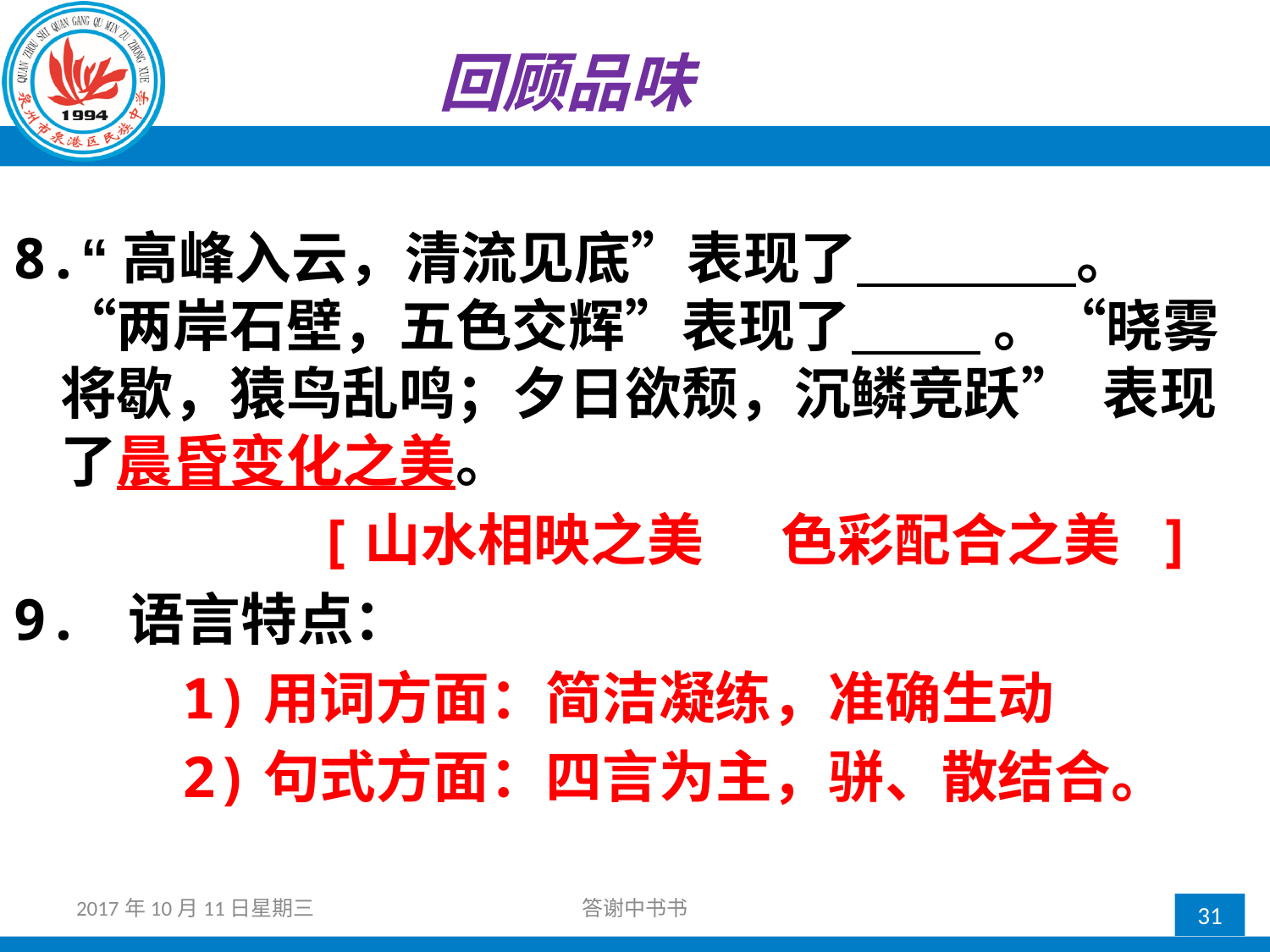

回顾品味
8.“高峰入云，清流见底”表现了                 。“两岸石壁，五色交辉”表现了           。“晓雾将歇，猿鸟乱鸣；夕日欲颓，沉鳞竞跃”  表现了晨昏变化之美。
         [山水相映之美      色彩配合之美  ]
9. 语言特点：
     1)用词方面：简洁凝练，准确生动
     2)句式方面：四言为主，骈、散结合。

2017年10月11日星期三
答谢中书书